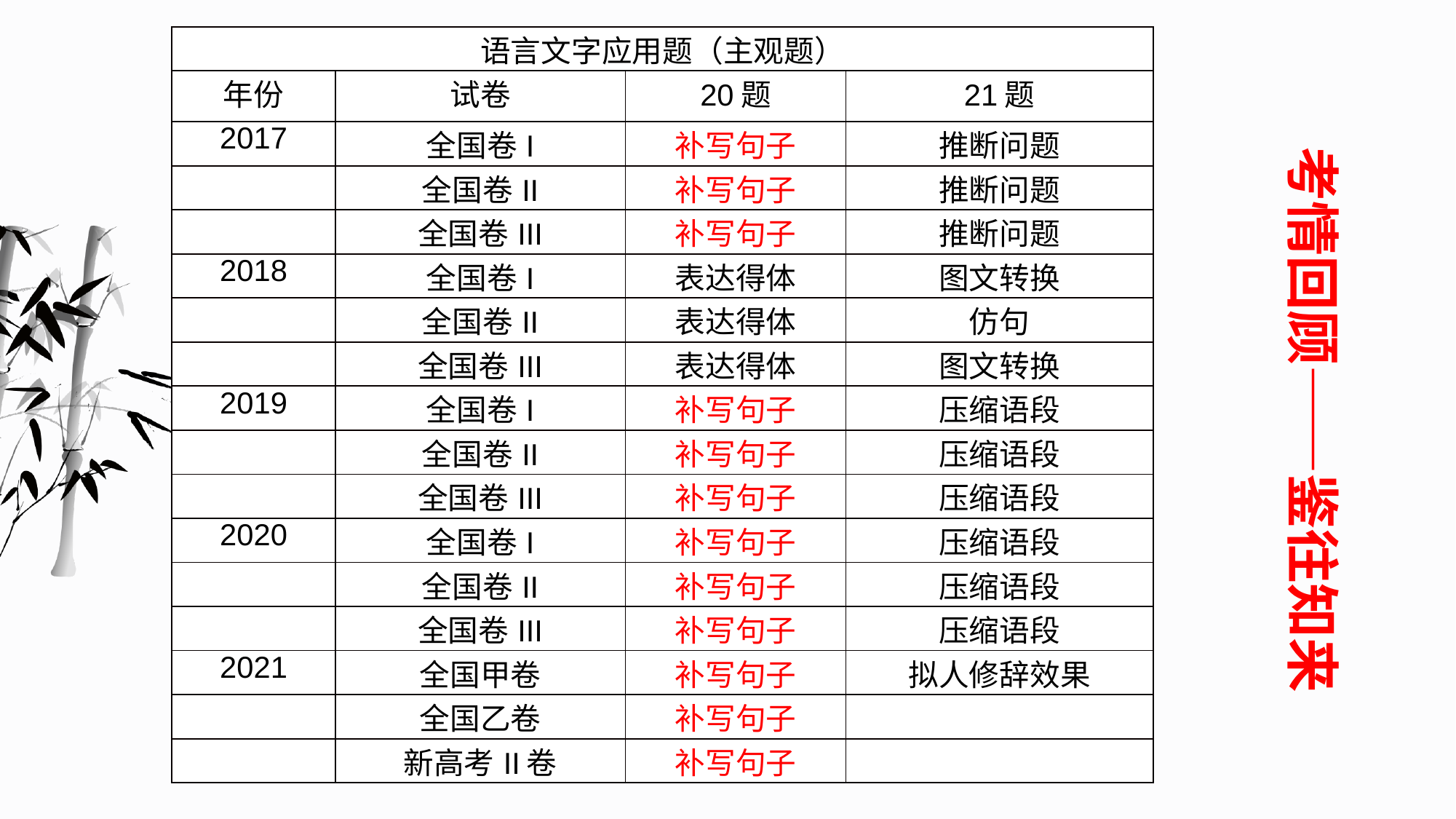

| 语言文字应用题（主观题） |  |  |  |
| --- | --- | --- | --- |
| 年份 | 试卷 | 20题 | 21题 |
| 2017 | 全国卷I | 补写句子 | 推断问题 |
|  | 全国卷II | 补写句子 | 推断问题 |
|  | 全国卷III | 补写句子 | 推断问题 |
| 2018 | 全国卷I | 表达得体 | 图文转换 |
|  | 全国卷II | 表达得体 | 仿句 |
|  | 全国卷III | 表达得体 | 图文转换 |
| 2019 | 全国卷I | 补写句子 | 压缩语段 |
|  | 全国卷II | 补写句子 | 压缩语段 |
|  | 全国卷III | 补写句子 | 压缩语段 |
| 2020 | 全国卷I | 补写句子 | 压缩语段 |
|  | 全国卷II | 补写句子 | 压缩语段 |
|  | 全国卷III | 补写句子 | 压缩语段 |
| 2021 | 全国甲卷 | 补写句子 | 拟人修辞效果 |
|  | 全国乙卷 | 补写句子 |  |
|  | 新高考II卷 | 补写句子 |  |
考情回顾——鉴往知来